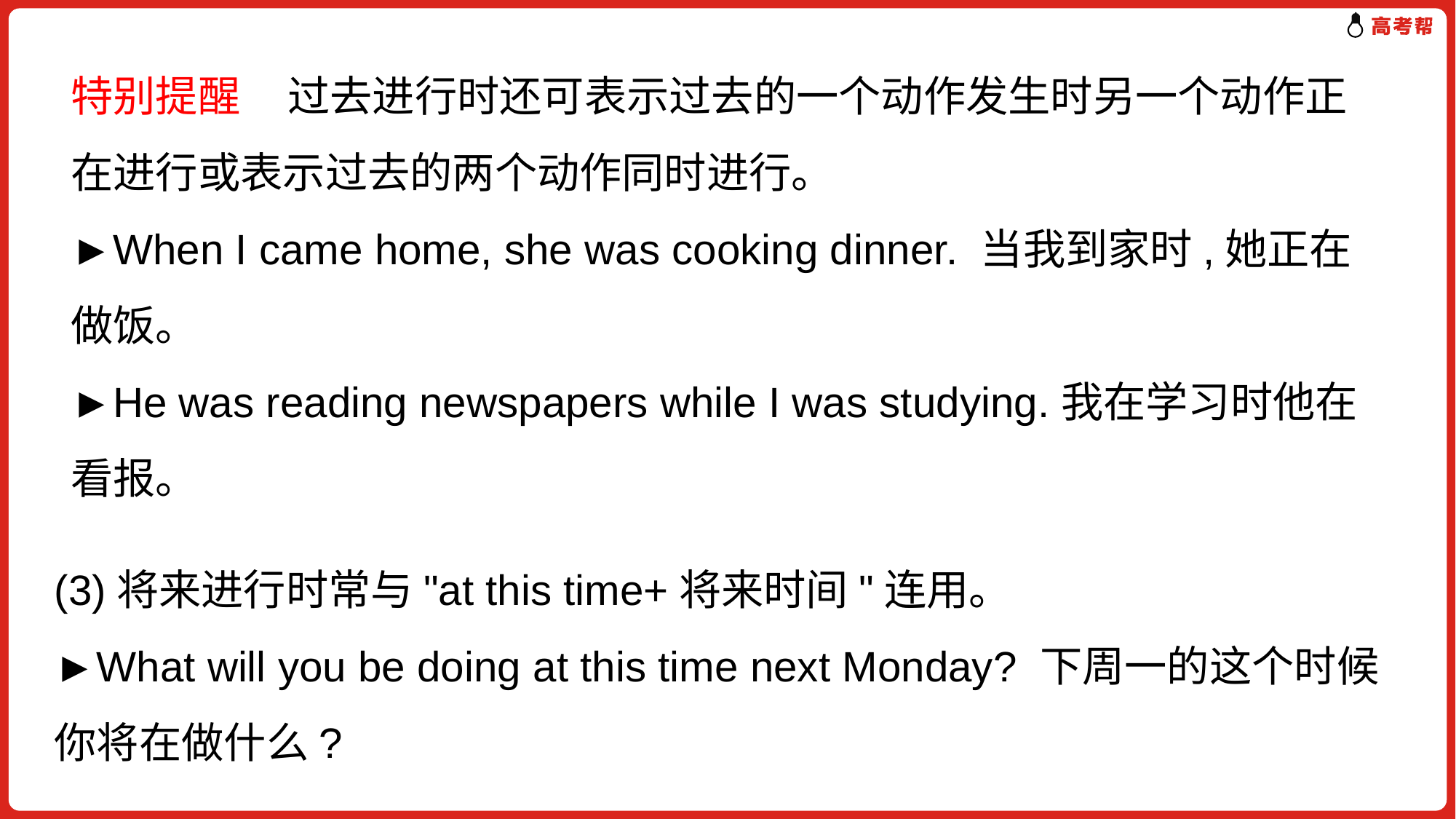

特别提醒     过去进行时还可表示过去的一个动作发生时另一个动作正在进行或表示过去的两个动作同时进行。
►When I came home, she was cooking dinner. 当我到家时,她正在做饭。
►He was reading newspapers while I was studying.我在学习时他在看报。

(3)将来进行时常与"at this time+将来时间"连用。
►What will you be doing at this time next Monday? 下周一的这个时候你将在做什么?